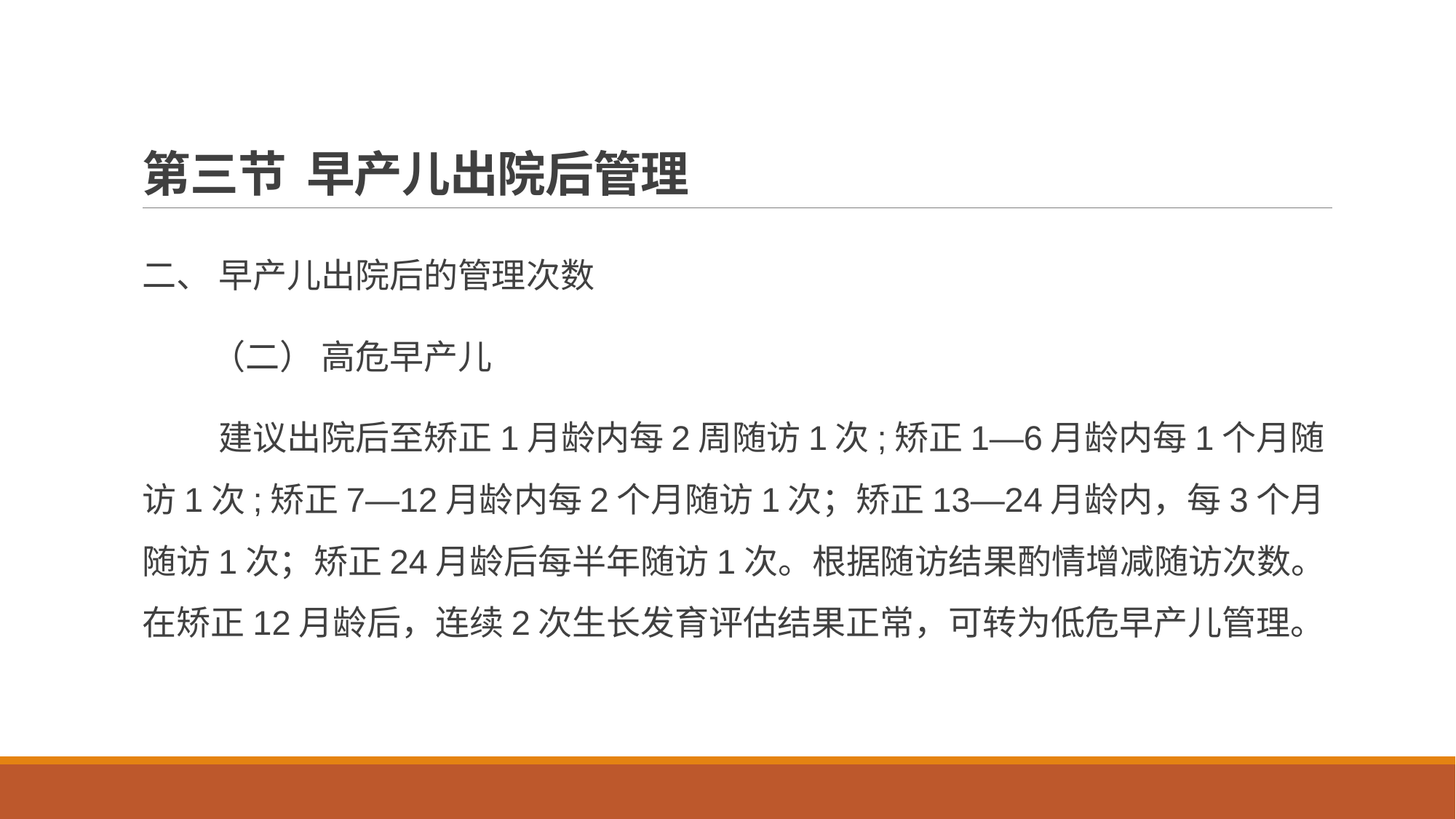

# 第三节  早产儿出院后管理
二、 早产儿出院后的管理次数
        （二） 高危早产儿
         建议出院后至矫正1月龄内每2周随访1次;矫正1—6月龄内每1个月随访1次;矫正7—12月龄内每2个月随访1次；矫正13—24月龄内，每3个月随访1次；矫正24月龄后每半年随访1次。根据随访结果酌情增减随访次数。在矫正12月龄后，连续2次生长发育评估结果正常，可转为低危早产儿管理。